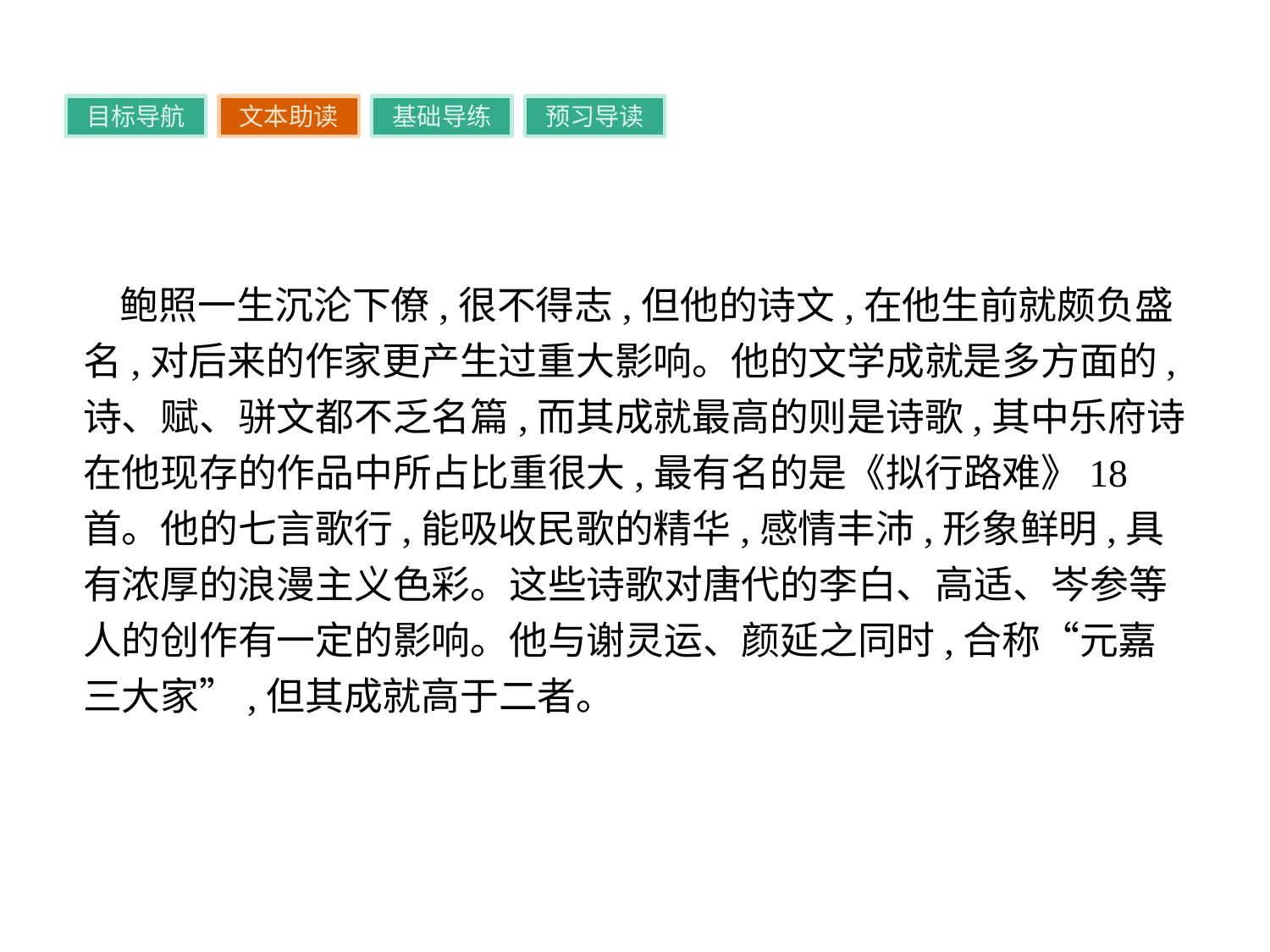

目标导航
文本助读
基础导练
预习导读
鲍照一生沉沦下僚,很不得志,但他的诗文,在他生前就颇负盛名,对后来的作家更产生过重大影响。他的文学成就是多方面的,诗、赋、骈文都不乏名篇,而其成就最高的则是诗歌,其中乐府诗在他现存的作品中所占比重很大,最有名的是《拟行路难》18首。他的七言歌行,能吸收民歌的精华,感情丰沛,形象鲜明,具有浓厚的浪漫主义色彩。这些诗歌对唐代的李白、高适、岑参等人的创作有一定的影响。他与谢灵运、颜延之同时,合称“元嘉三大家”,但其成就高于二者。